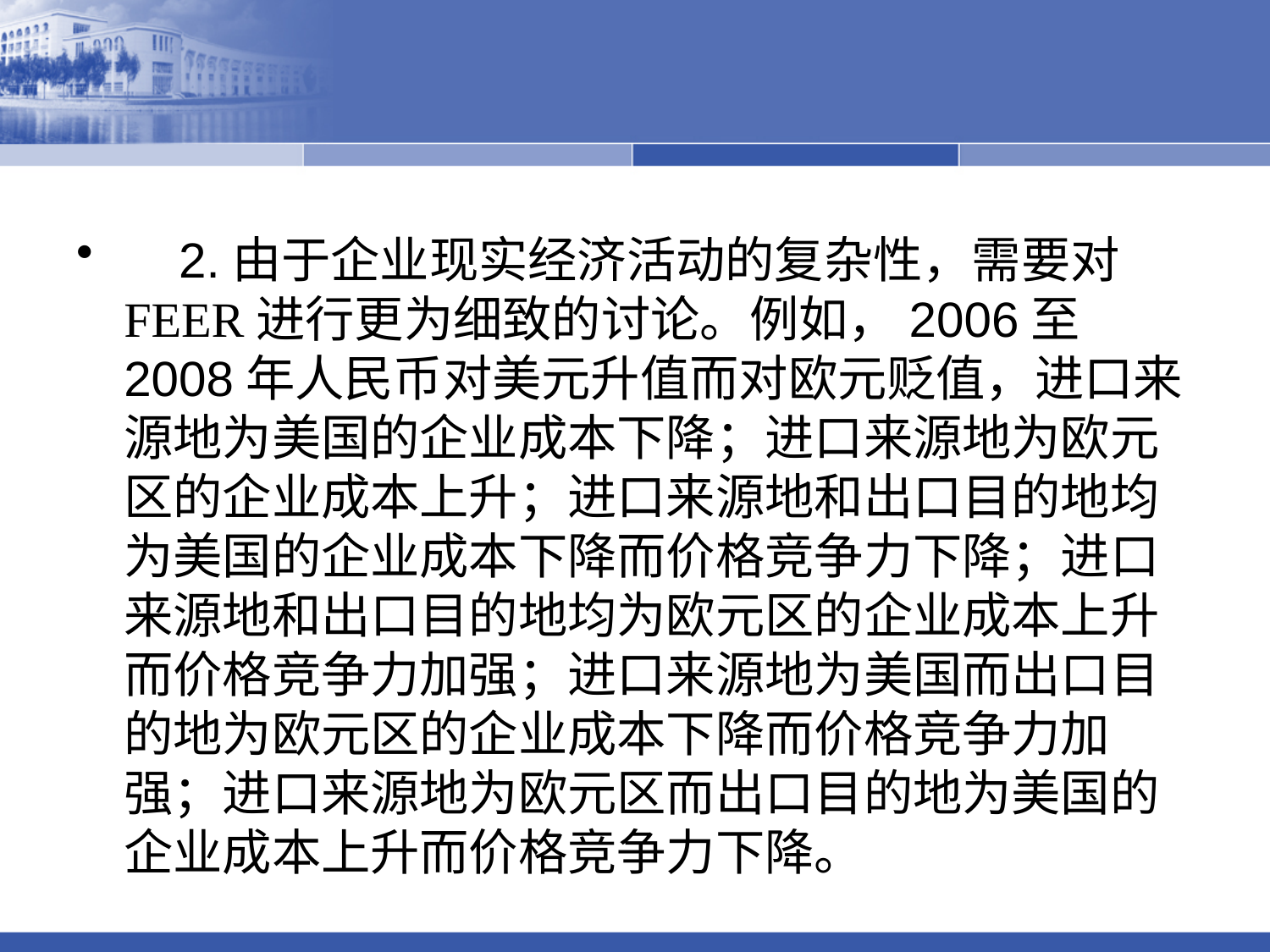

#
    2.由于企业现实经济活动的复杂性，需要对FEER进行更为细致的讨论。例如，2006至2008年人民币对美元升值而对欧元贬值，进口来源地为美国的企业成本下降；进口来源地为欧元区的企业成本上升；进口来源地和出口目的地均为美国的企业成本下降而价格竞争力下降；进口来源地和出口目的地均为欧元区的企业成本上升而价格竞争力加强；进口来源地为美国而出口目的地为欧元区的企业成本下降而价格竞争力加强；进口来源地为欧元区而出口目的地为美国的企业成本上升而价格竞争力下降。